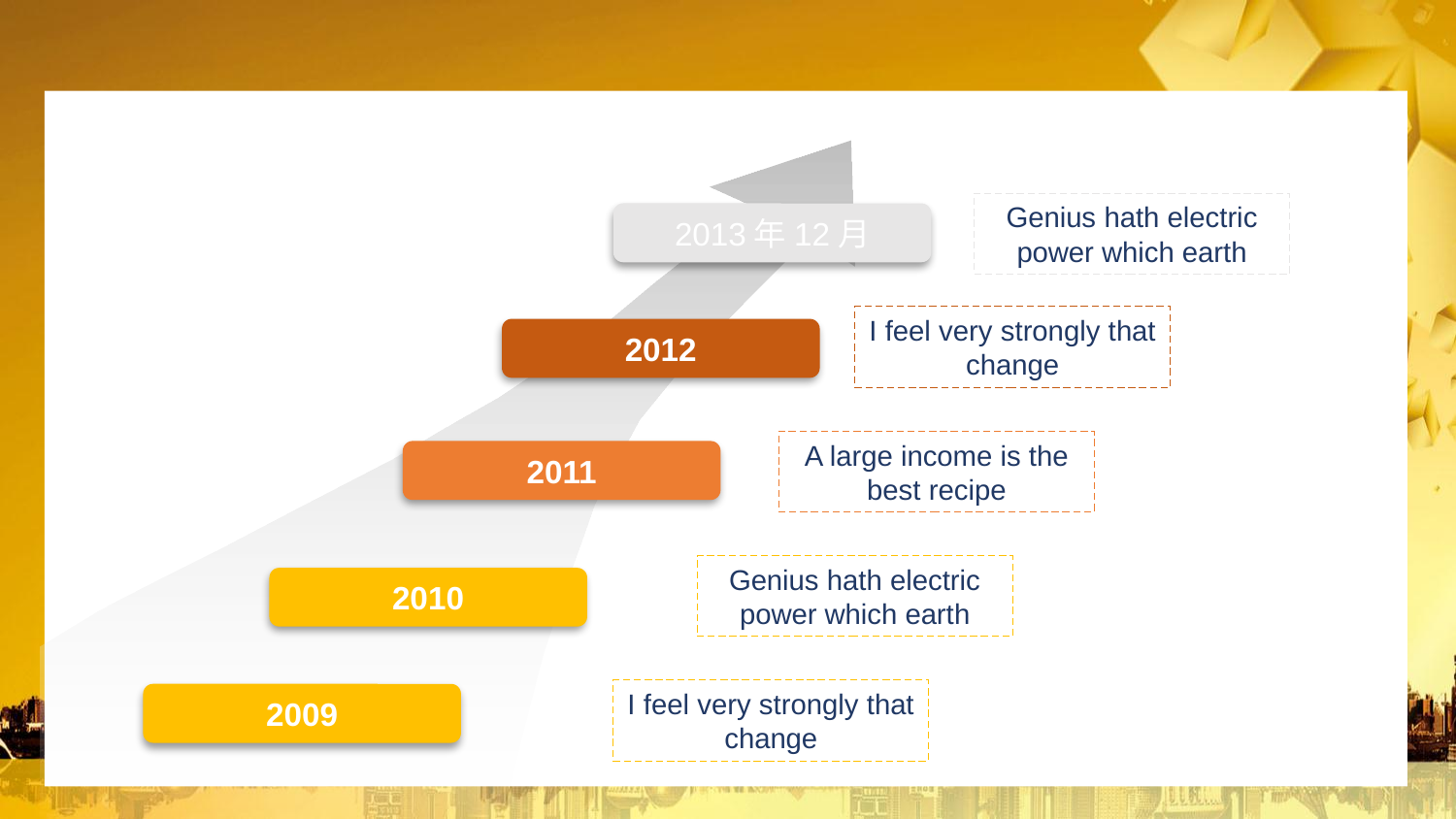

#

Genius hath electric power which earth
2013年12月
I feel very strongly that change
2012
A large income is the best recipe
2011
Genius hath electric power which earth
2010
I feel very strongly that change
2009